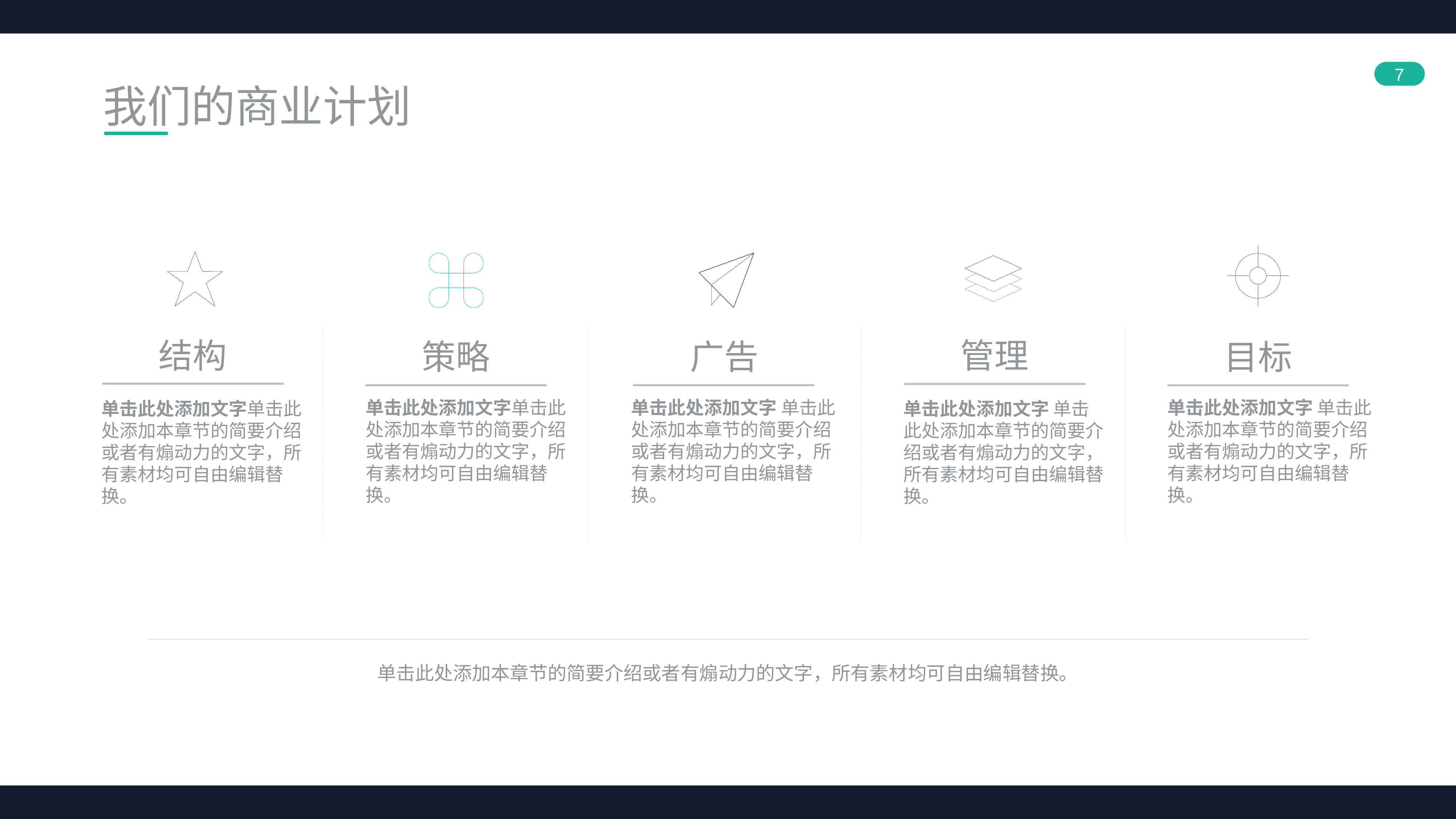

我们的商业计划

结构
管理
策略
广告
目标

单击此处添加文字单击此处添加本章节的简要介绍或者有煽动力的文字，所有素材均可自由编辑替换。
单击此处添加文字 单击此处添加本章节的简要介绍或者有煽动力的文字，所有素材均可自由编辑替换。
单击此处添加文字 单击此处添加本章节的简要介绍或者有煽动力的文字，所有素材均可自由编辑替换。
单击此处添加文字单击此处添加本章节的简要介绍或者有煽动力的文字，所有素材均可自由编辑替换。
单击此处添加文字 单击此处添加本章节的简要介绍或者有煽动力的文字，所有素材均可自由编辑替换。
单击此处添加本章节的简要介绍或者有煽动力的文字，所有素材均可自由编辑替换。